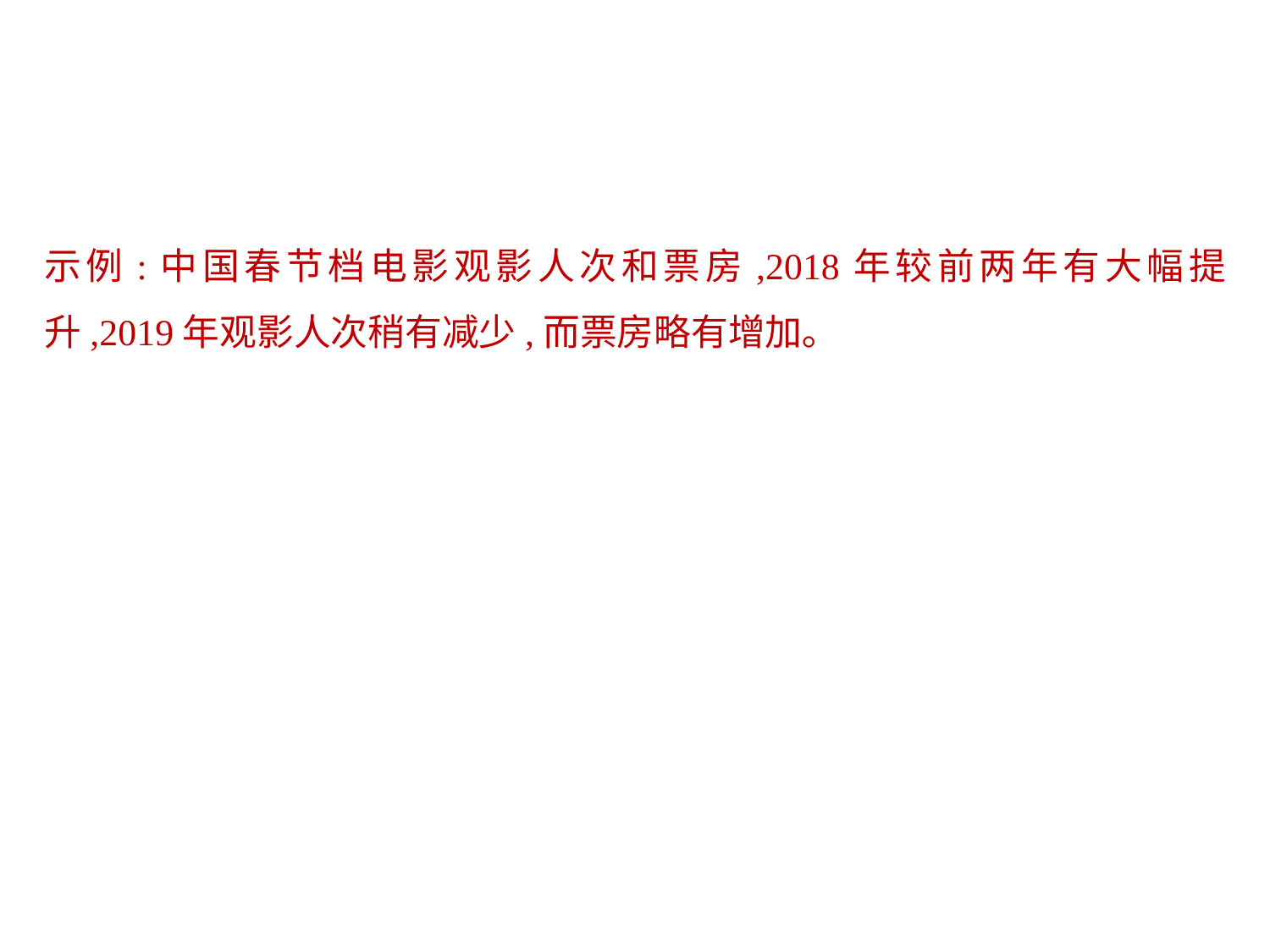

示例:中国春节档电影观影人次和票房,2018年较前两年有大幅提升,2019年观影人次稍有减少,而票房略有增加｡